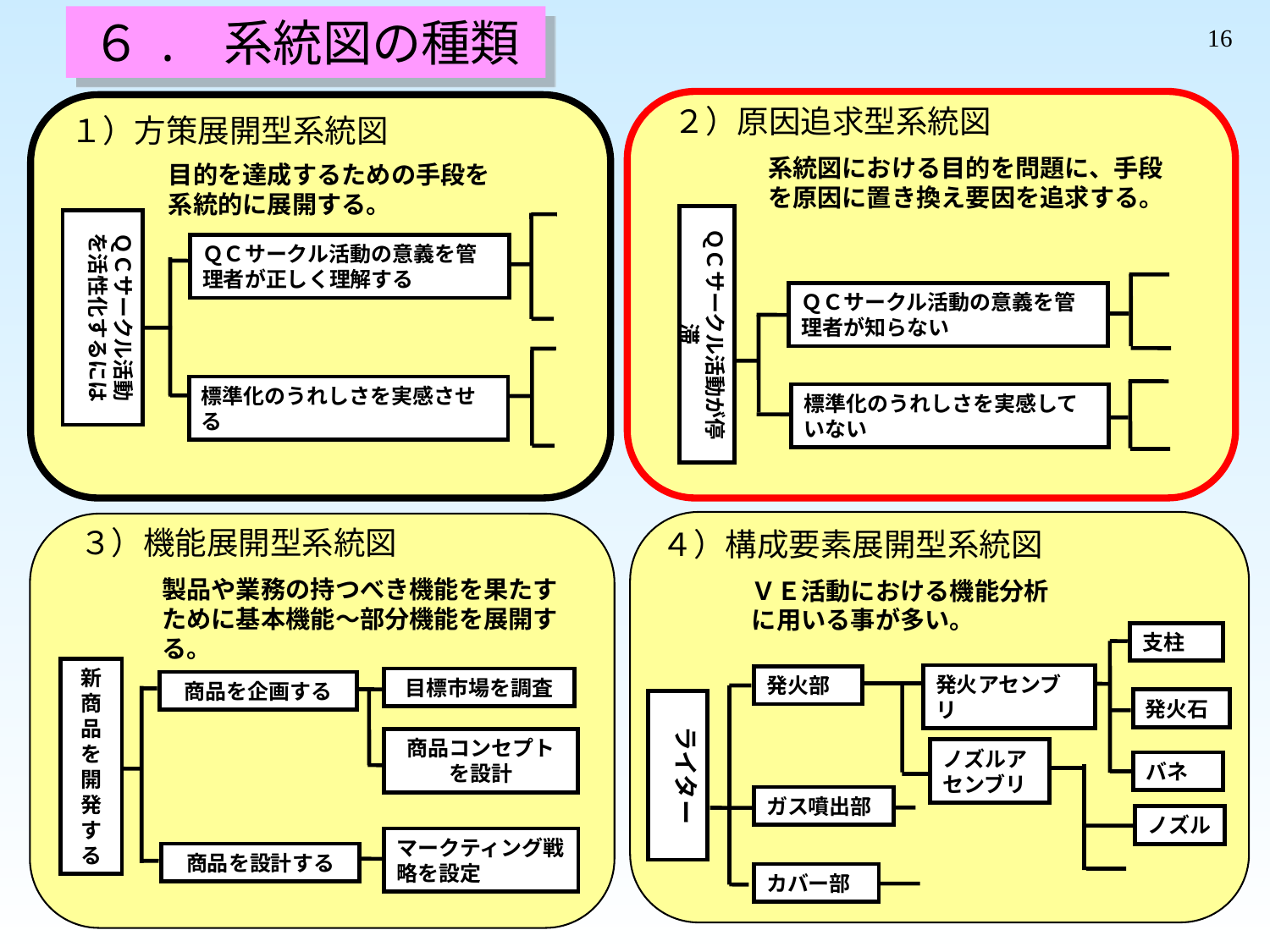

６. 系統図の種類
16

２）原因追求型系統図
系統図における目的を問題に、手段を原因に置き換え要因を追求する。
ＱＣサークル活動が停滞

ＱＣサークル活動の意義を管理者が知らない

標準化のうれしさを実感していない

１）方策展開型系統図
目的を達成するための手段を系統的に展開する。
ＱＣサークル活動を活性化するには

ＱＣサークル活動の意義を管理者が正しく理解する

標準化のうれしさを実感させる

４）構成要素展開型系統図
ＶＥ活動における機能分析に用いる事が多い。
支柱

発火アセンブリ
発火部

発火石
ライター

ノズルアセンブリ
バネ

ガス噴出部
ノズル

カバー部

３）機能展開型系統図
製品や業務の持つべき機能を果たすために基本機能～部分機能を展開する。
新商品を開発する
目標市場を調査
商品を企画する

商品コンセプトを設計

マークティング戦略を設定
商品を設計する